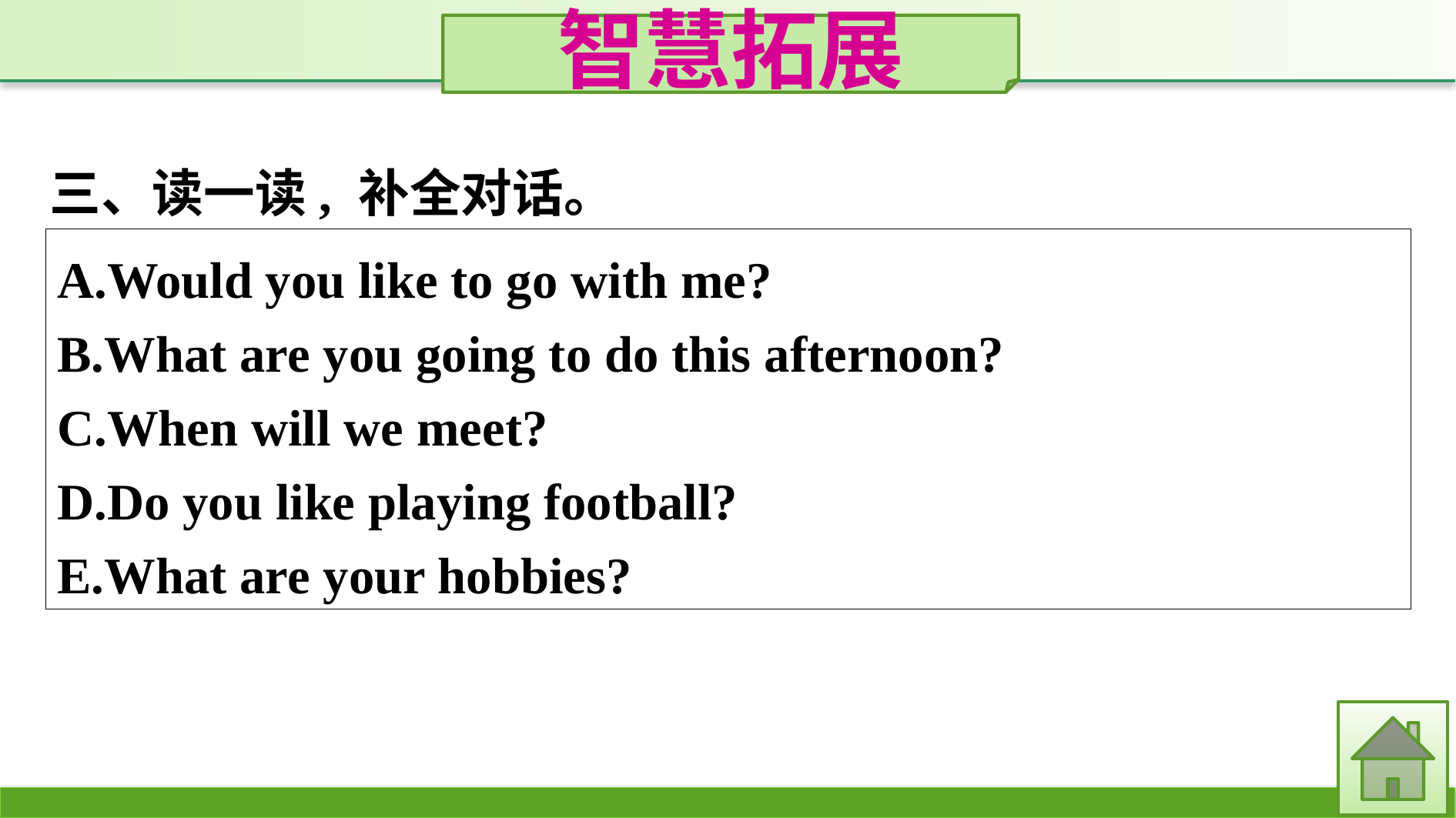

智慧拓展
三、读一读, 补全对话。
A.Would you like to go with me?
B.What are you going to do this afternoon?
C.When will we meet?
D.Do you like playing football?
E.What are your hobbies?